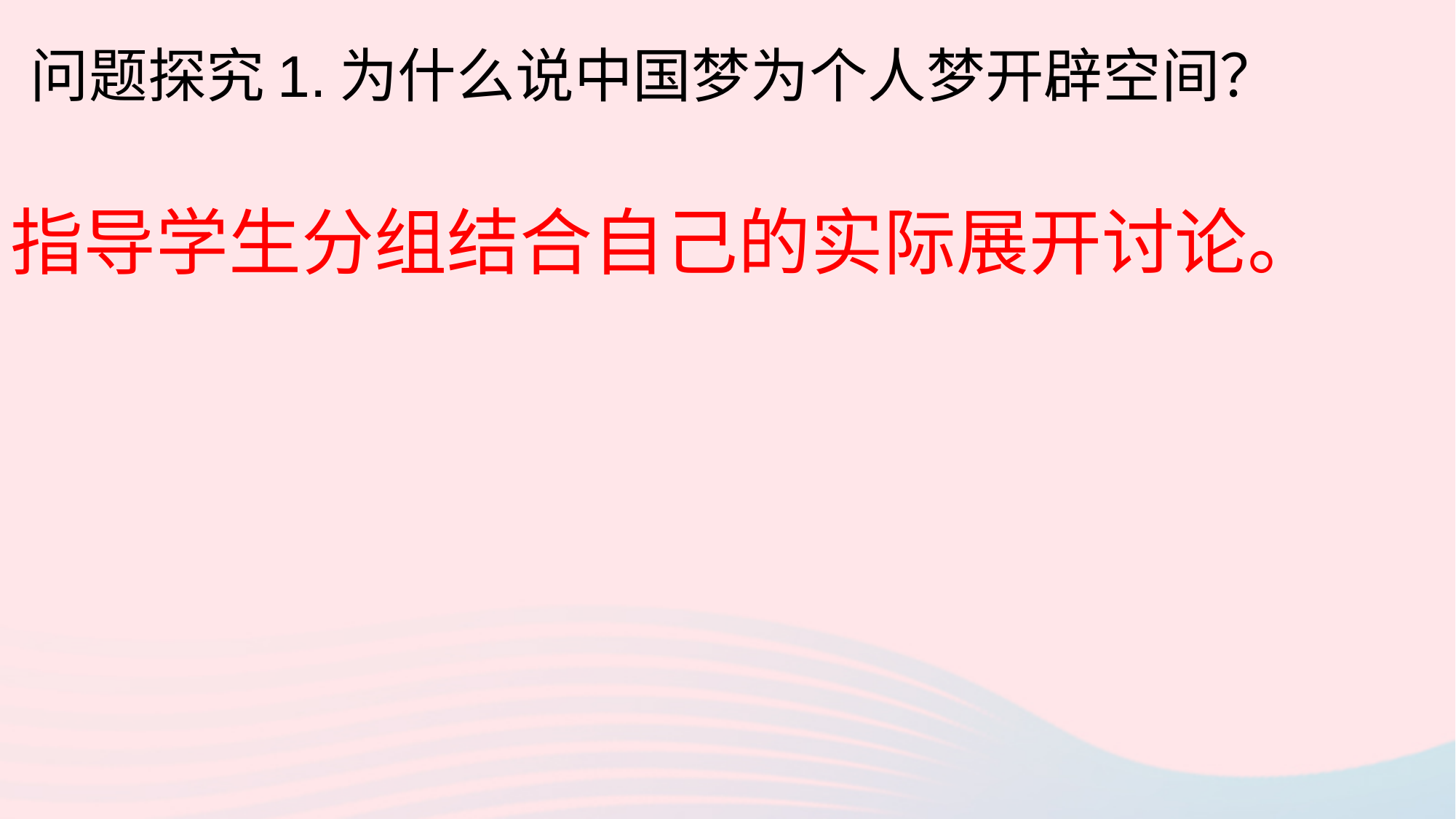

问题探究1.为什么说中国梦为个人梦开辟空间？
指导学生分组结合自己的实际展开讨论。